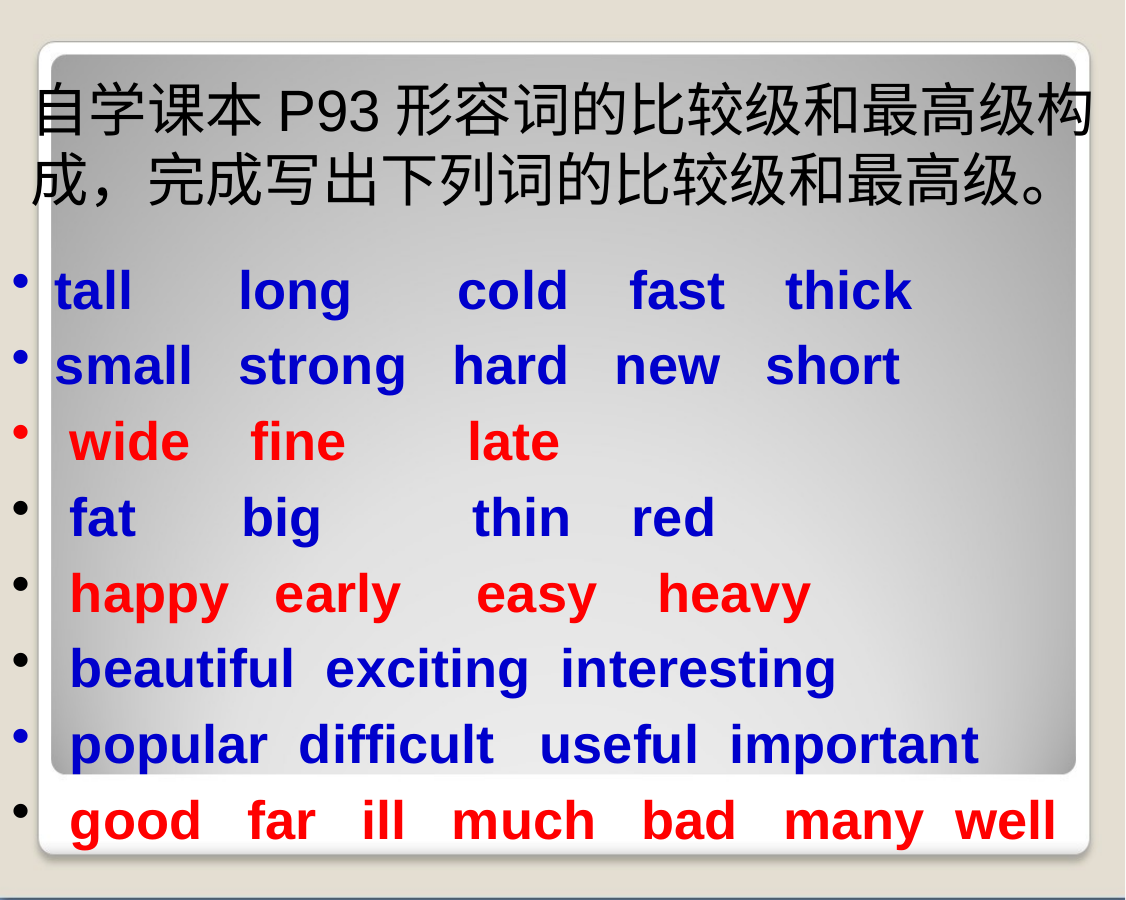

# 自学课本P93形容词的比较级和最高级构成，完成写出下列词的比较级和最高级。
tall       long       cold    fast    thick
small   strong   hard   new   short
 wide    fine        late
 fat       big          thin    red
 happy   early     easy    heavy
 beautiful  exciting  interesting
 popular  difficult   useful  important
 good   far   ill   much   bad   many  well